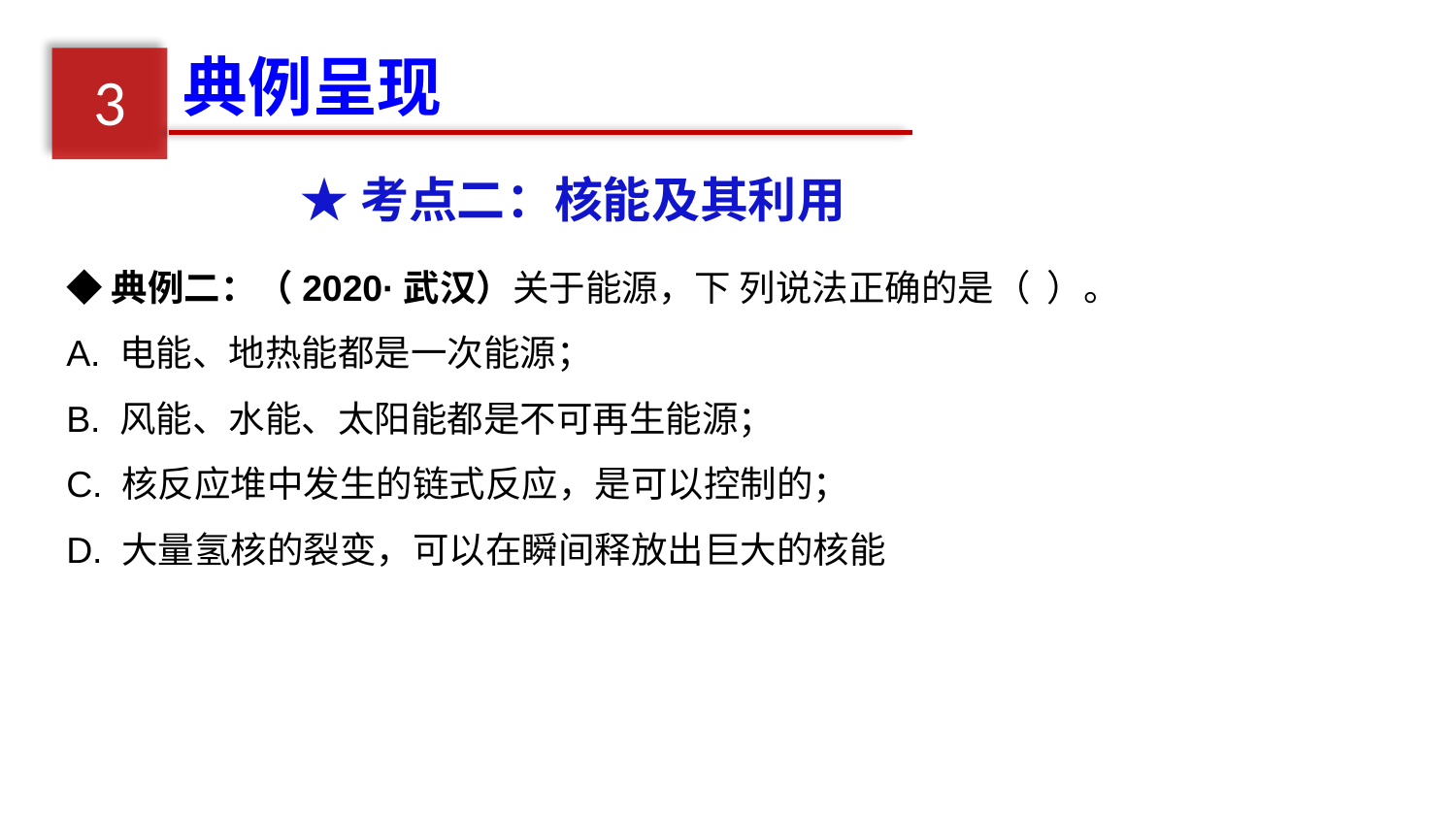

典例呈现

3
★考点二：核能及其利用
◆典例二：（2020·武汉）关于能源，下 列说法正确的是（  ）。
A. 电能、地热能都是一次能源；
B. 风能、水能、太阳能都是不可再生能源；
C. 核反应堆中发生的链式反应，是可以控制的；
D. 大量氢核的裂变，可以在瞬间释放出巨大的核能